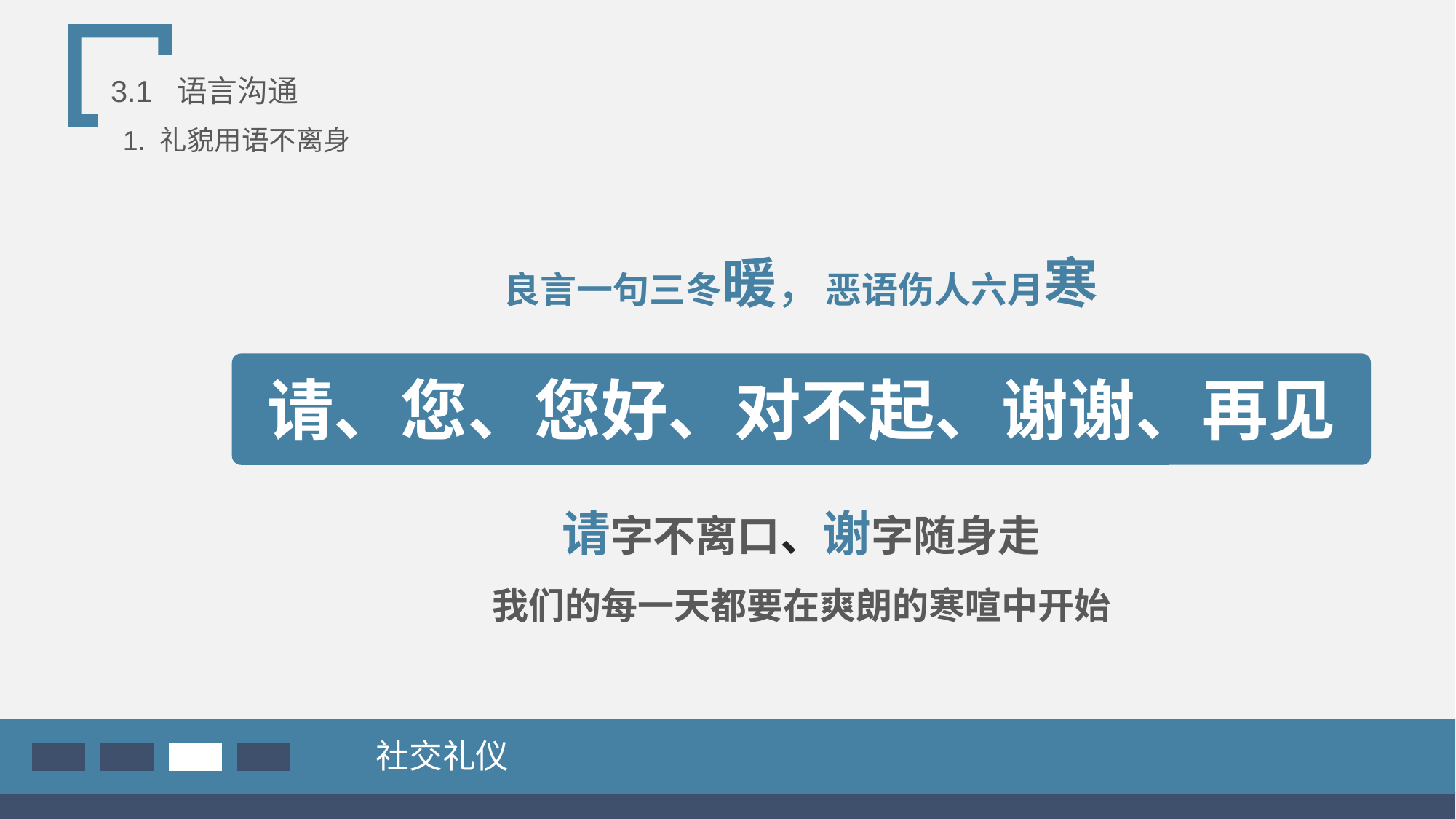

3.1  语言沟通
1. 礼貌用语不离身
良言一句三冬暖，恶语伤人六月寒

请、您、您好、对不起、谢谢、再见
请字不离口、谢字随身走
我们的每一天都要在爽朗的寒喧中开始